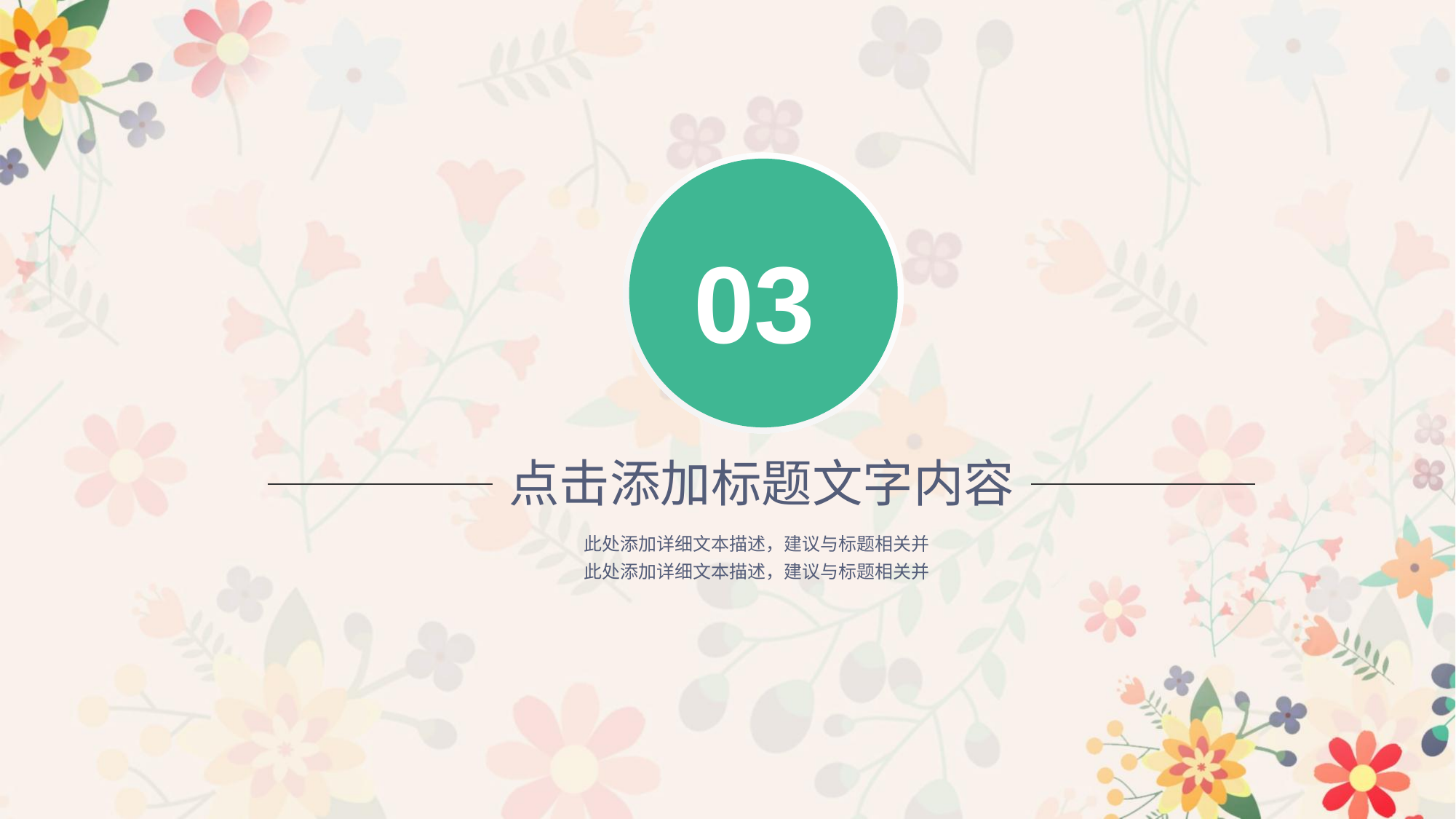

03
点击添加标题文字内容
此处添加详细文本描述，建议与标题相关并此处添加详细文本描述，建议与标题相关并